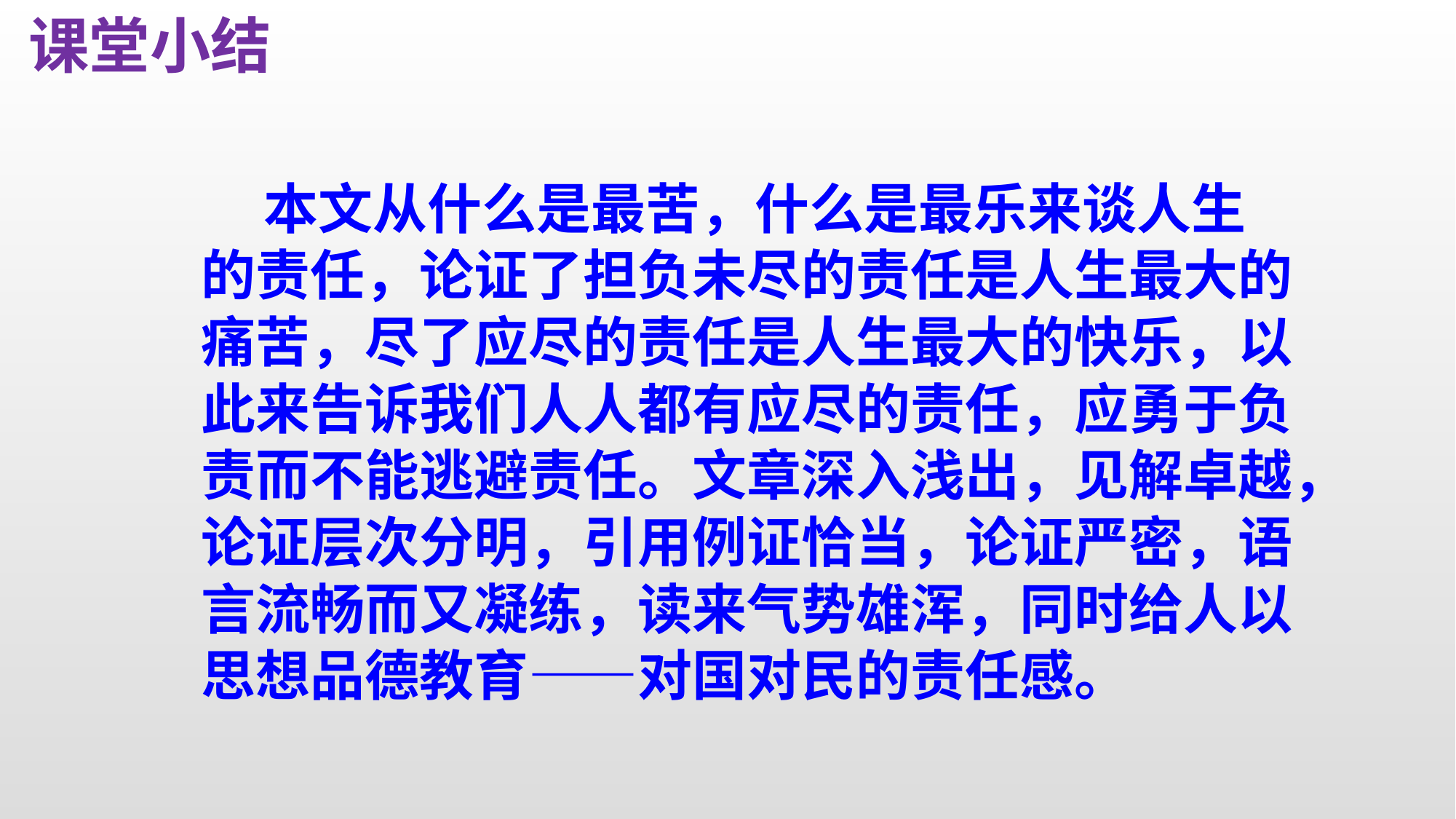

课堂小结
    本文从什么是最苦，什么是最乐来谈人生的责任，论证了担负未尽的责任是人生最大的痛苦，尽了应尽的责任是人生最大的快乐，以此来告诉我们人人都有应尽的责任，应勇于负责而不能逃避责任。文章深入浅出，见解卓越，论证层次分明，引用例证恰当，论证严密，语言流畅而又凝练，读来气势雄浑，同时给人以思想品德教育——对国对民的责任感。